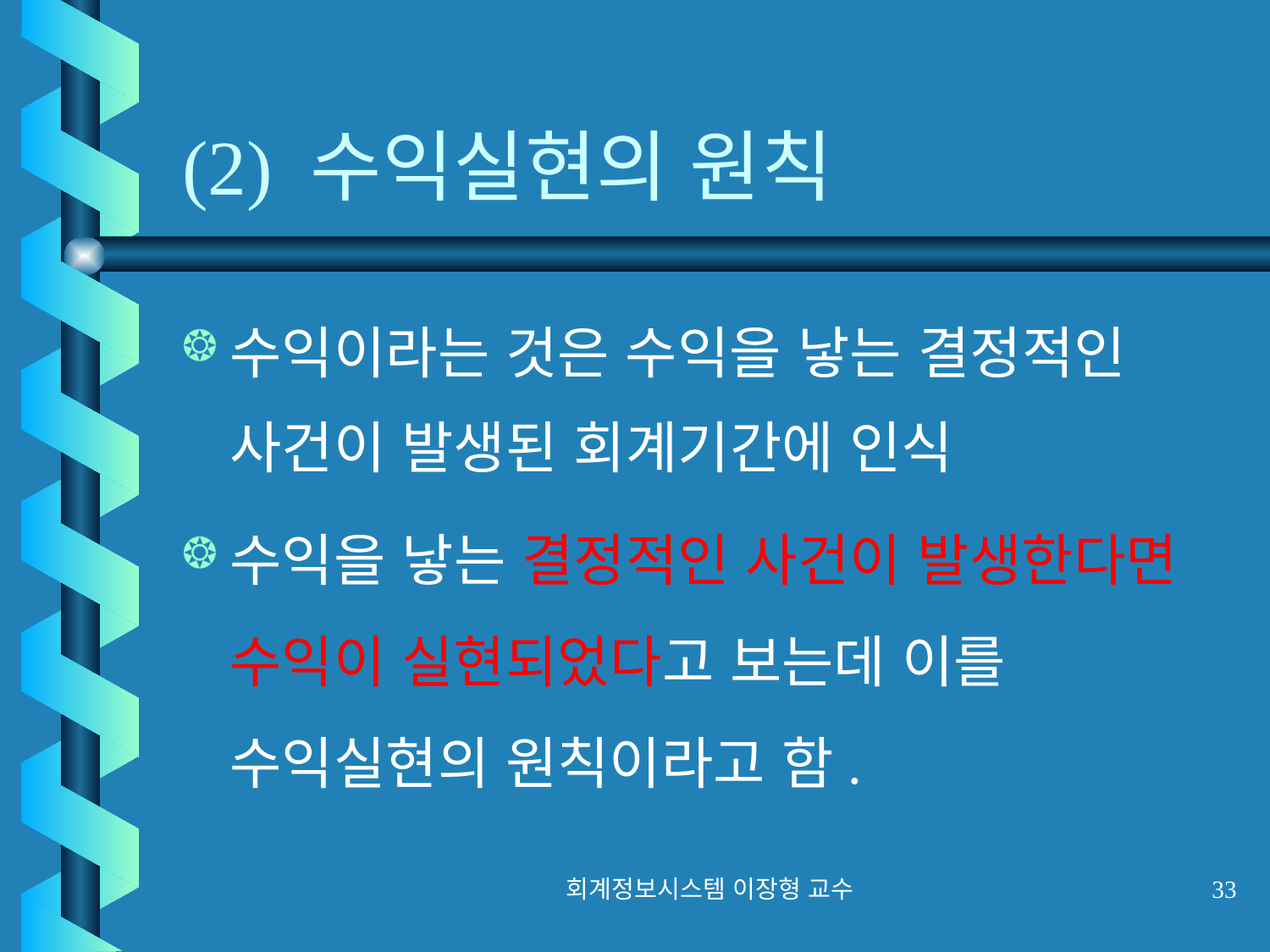

# (2) 수익실현의 원칙
수익이라는 것은 수익을 낳는 결정적인 사건이 발생된 회계기간에 인식
수익을 낳는 결정적인 사건이 발생한다면 수익이 실현되었다고 보는데 이를 수익실현의 원칙이라고 함.
회계정보시스템 이장형 교수
33